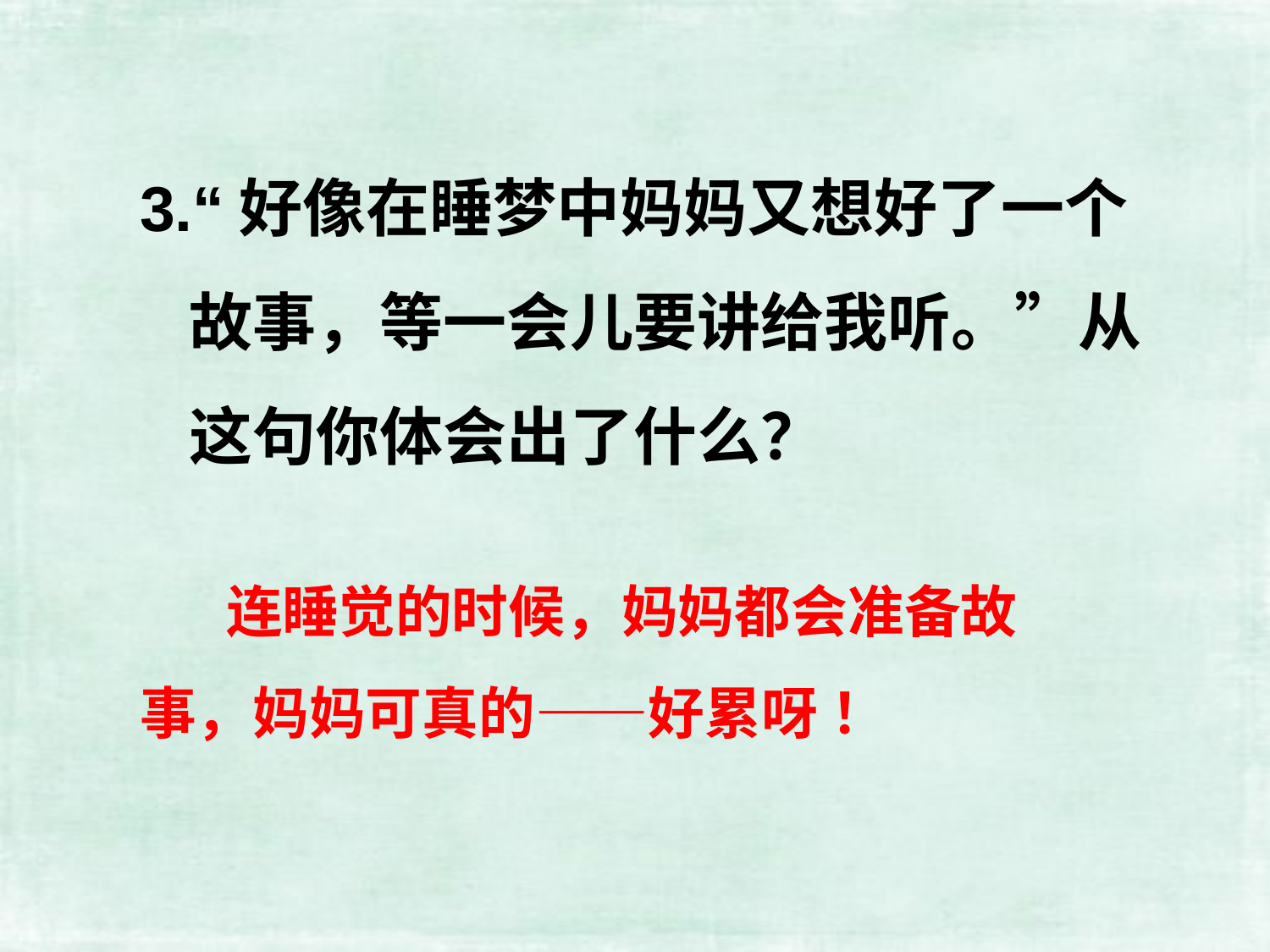

3.“好像在睡梦中妈妈又想好了一个故事，等一会儿要讲给我听。”从这句你体会出了什么？
连睡觉的时候，妈妈都会准备故事，妈妈可真的——好累呀 ！